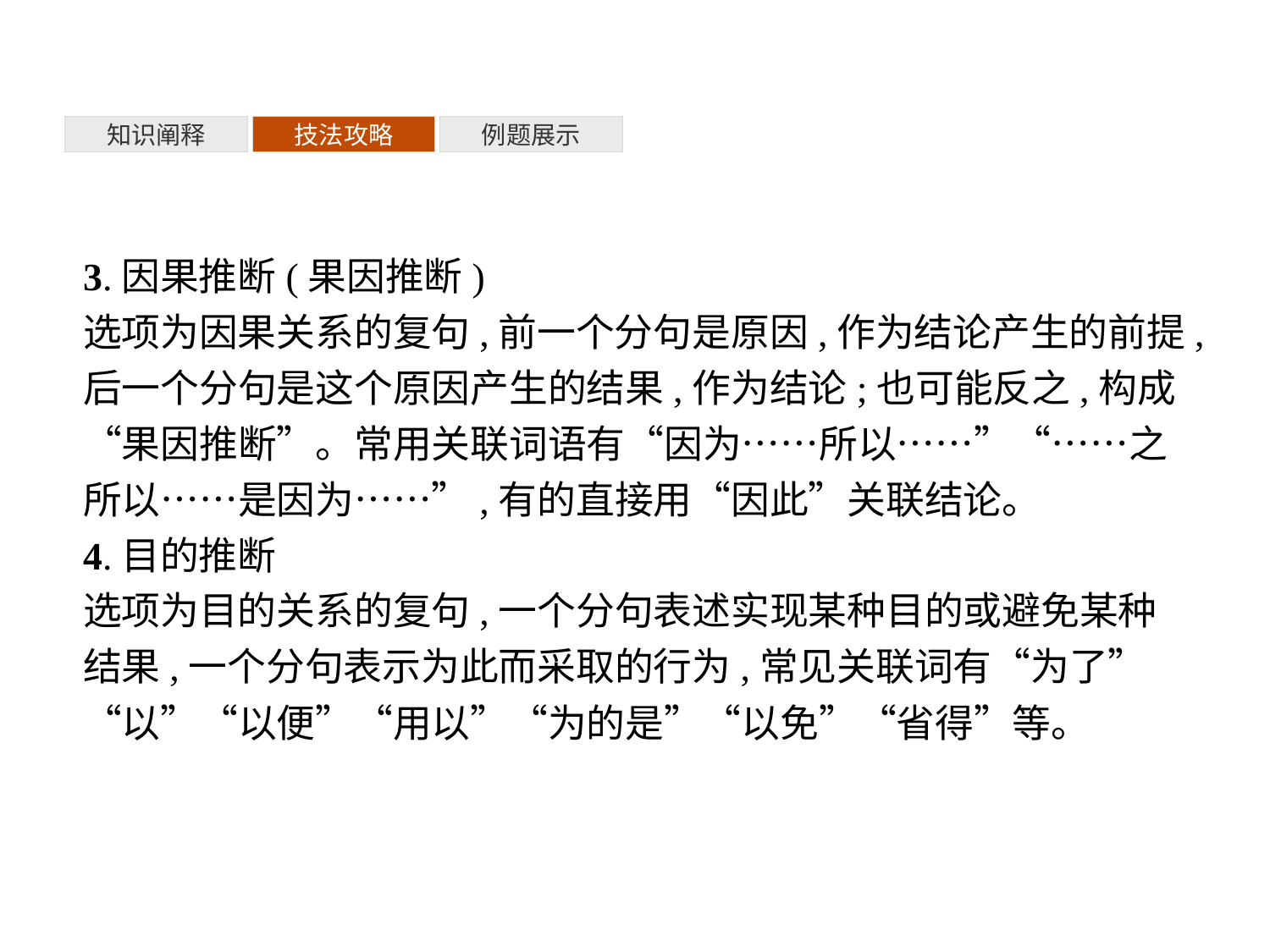

知识阐释
技法攻略
例题展示
3.因果推断(果因推断)
选项为因果关系的复句,前一个分句是原因,作为结论产生的前提,后一个分句是这个原因产生的结果,作为结论;也可能反之,构成“果因推断”。常用关联词语有“因为……所以……”“……之所以……是因为……”,有的直接用“因此”关联结论。
4.目的推断
选项为目的关系的复句,一个分句表述实现某种目的或避免某种结果,一个分句表示为此而采取的行为,常见关联词有“为了”“以”“以便”“用以”“为的是”“以免”“省得”等。